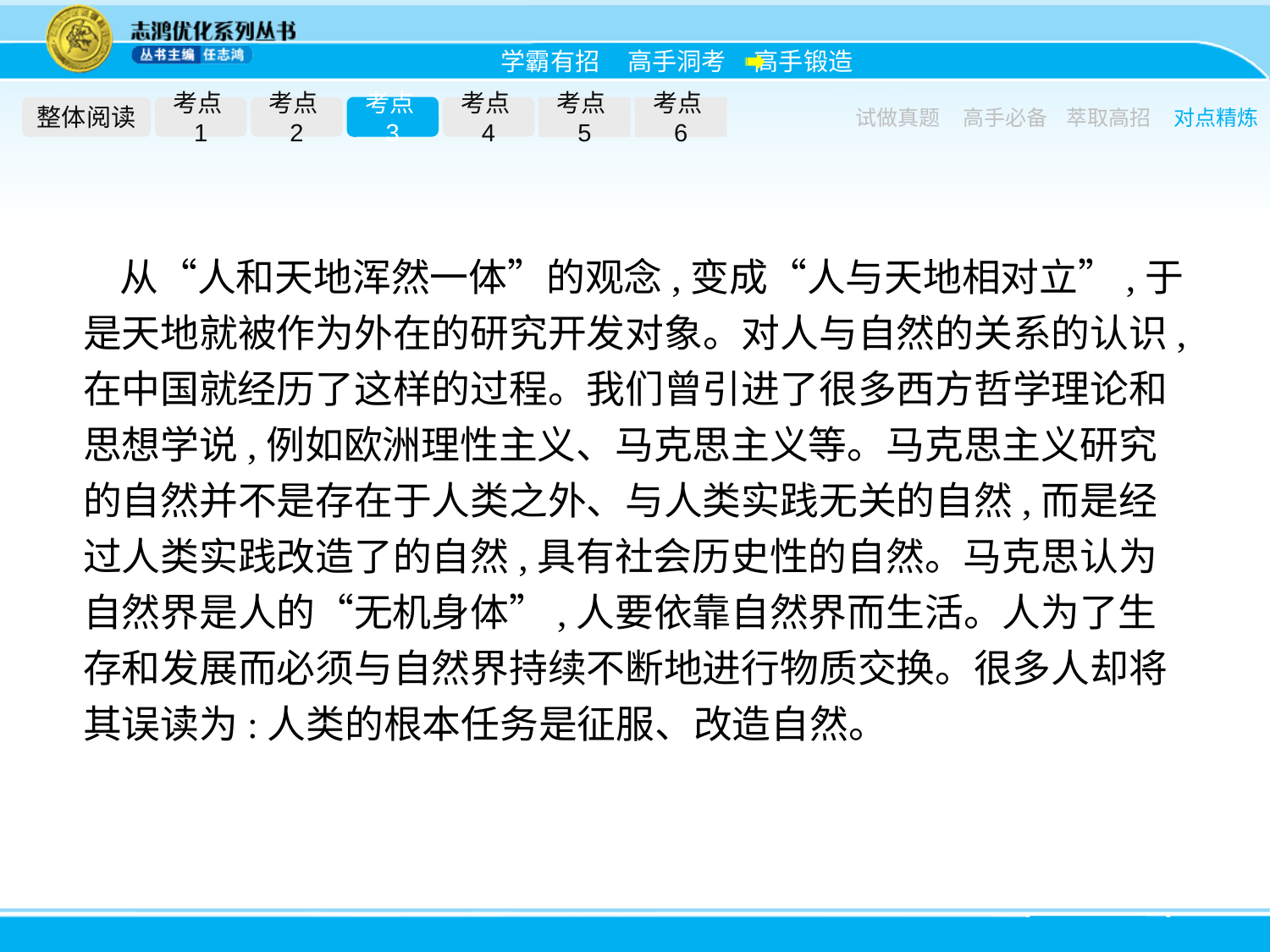

整体阅读
考点1
考点2
考点3
考点4
考点5
考点6
试做真题
高手必备
萃取高招
对点精炼
从“人和天地浑然一体”的观念,变成“人与天地相对立”,于是天地就被作为外在的研究开发对象。对人与自然的关系的认识,在中国就经历了这样的过程。我们曾引进了很多西方哲学理论和思想学说,例如欧洲理性主义、马克思主义等。马克思主义研究的自然并不是存在于人类之外、与人类实践无关的自然,而是经过人类实践改造了的自然,具有社会历史性的自然。马克思认为自然界是人的“无机身体”,人要依靠自然界而生活。人为了生存和发展而必须与自然界持续不断地进行物质交换。很多人却将其误读为:人类的根本任务是征服、改造自然。